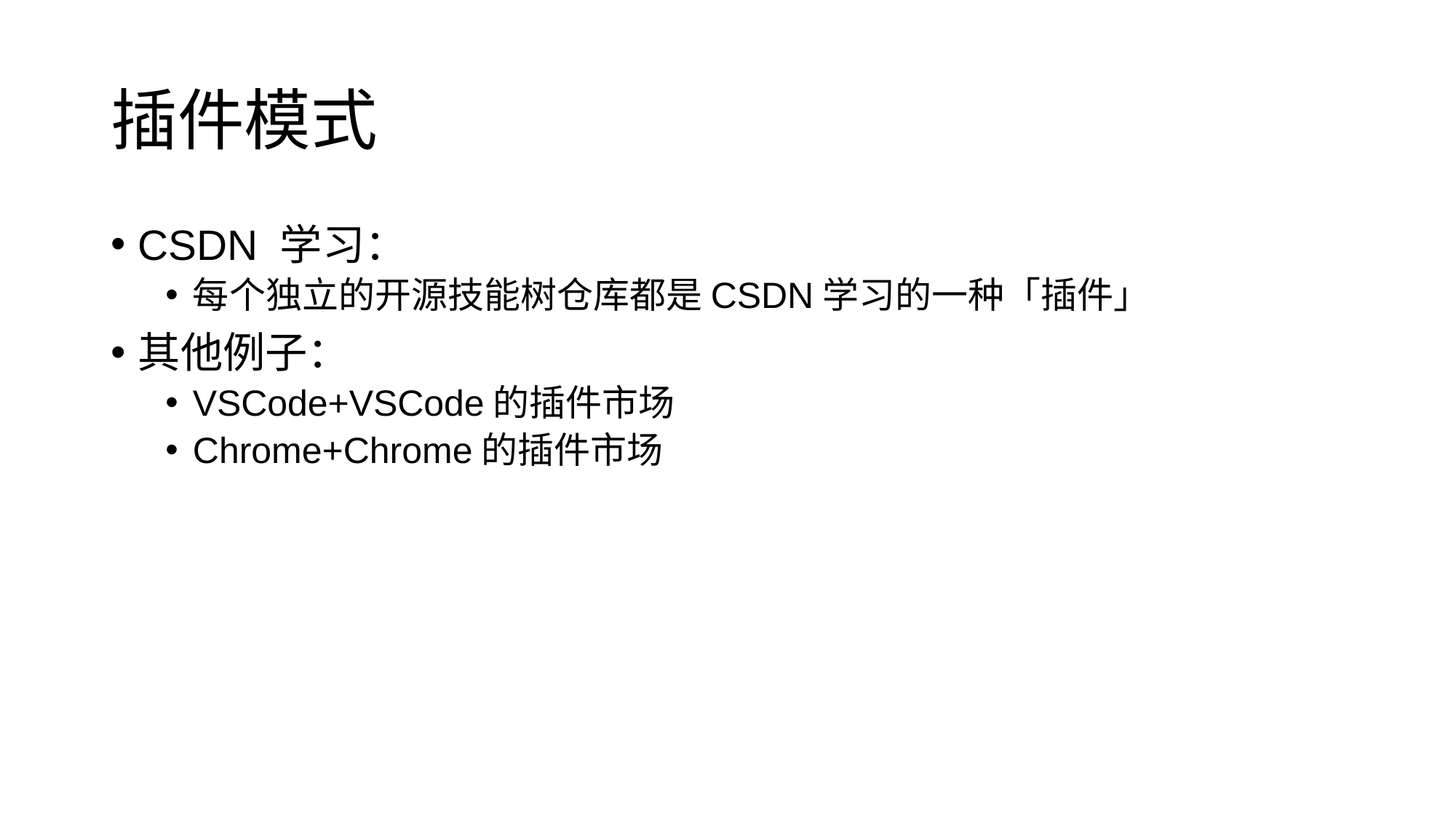

# 插件模式
CSDN 学习：
每个独立的开源技能树仓库都是CSDN学习的一种「插件」
其他例子：
VSCode+VSCode的插件市场
Chrome+Chrome的插件市场